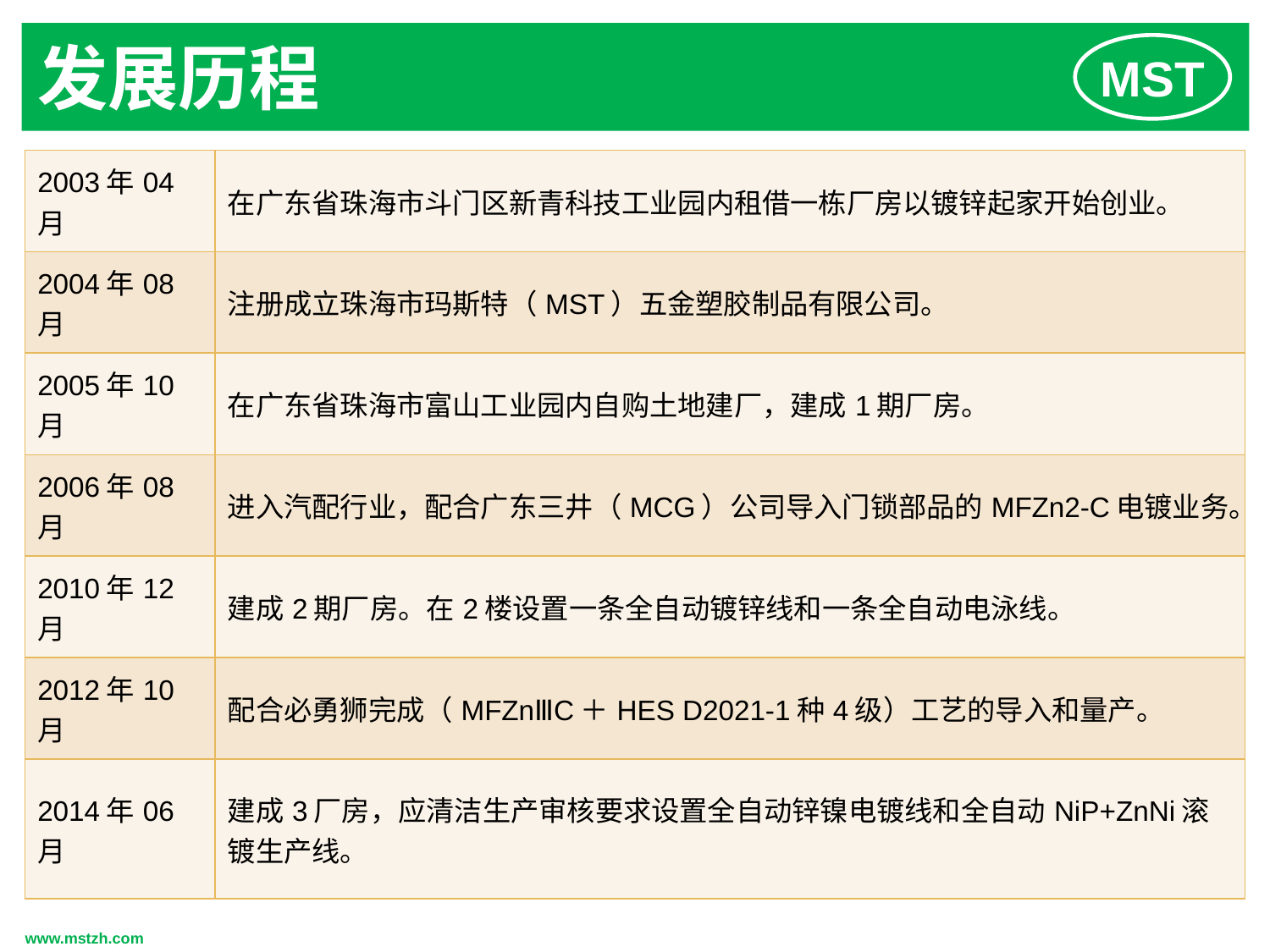

发展历程
| 2003年04月 | 在广东省珠海市斗门区新青科技工业园内租借一栋厂房以镀锌起家开始创业。 |
| --- | --- |
| 2004年08月 | 注册成立珠海市玛斯特（MST）五金塑胶制品有限公司。 |
| 2005年10月 | 在广东省珠海市富山工业园内自购土地建厂，建成1期厂房。 |
| 2006年08月 | 进入汽配行业，配合广东三井（MCG）公司导入门锁部品的MFZn2-C电镀业务。 |
| 2010年12月 | 建成2期厂房。在2楼设置一条全自动镀锌线和一条全自动电泳线。 |
| 2012年10月 | 配合必勇狮完成（MFZnⅢC＋HES D2021-1种4级）工艺的导入和量产。 |
| 2014年06月 | 建成3厂房，应清洁生产审核要求设置全自动锌镍电镀线和全自动NiP+ZnNi滚镀生产线。 |